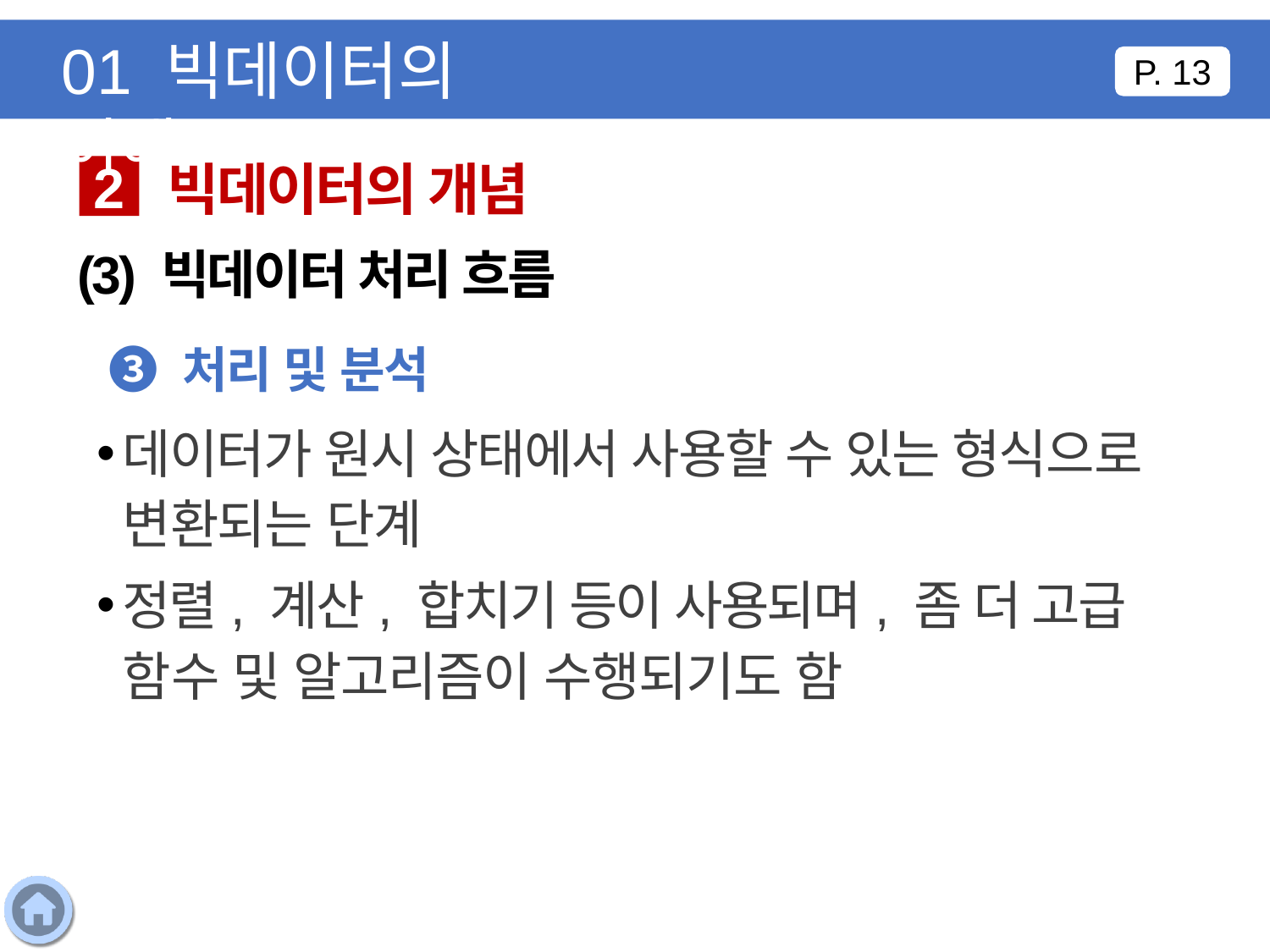

01 빅데이터의 이해
P. 13
빅데이터의 개념
2
(3) 빅데이터 처리 흐름
❸ 처리 및 분석
데이터가 원시 상태에서 사용할 수 있는 형식으로 변환되는 단계
정렬, 계산, 합치기 등이 사용되며, 좀 더 고급 함수 및 알고리즘이 수행되기도 함